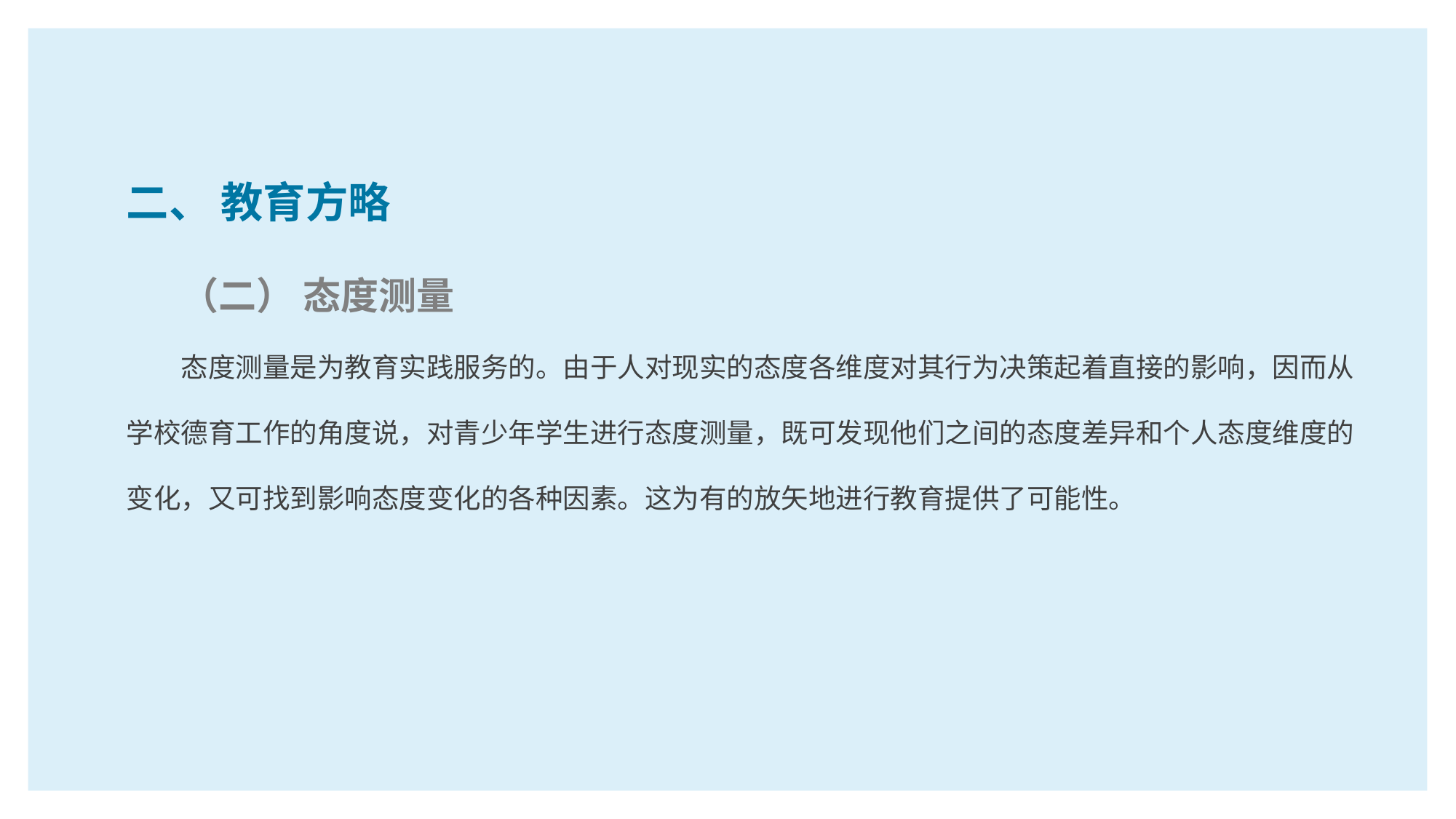

二、 教育方略
（二） 态度测量
态度测量是为教育实践服务的。由于人对现实的态度各维度对其行为决策起着直接的影响，因而从学校德育工作的角度说，对青少年学生进行态度测量，既可发现他们之间的态度差异和个人态度维度的变化，又可找到影响态度变化的各种因素。这为有的放矢地进行教育提供了可能性。